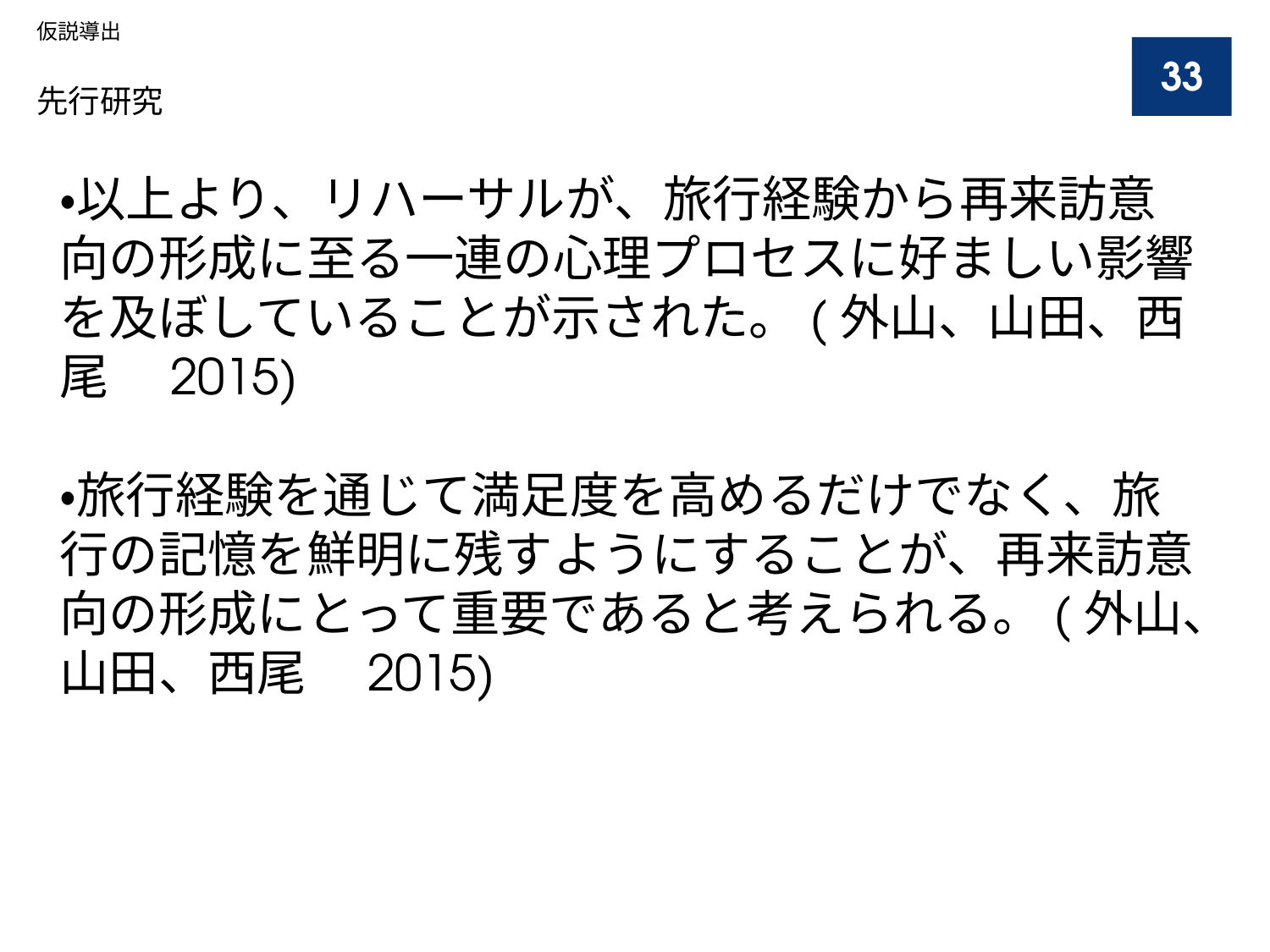

仮説導出
33
先行研究
・以上より、リハーサルが、旅行経験から再来訪意向の形成に至る一連の心理プロセスに好ましい影響を及ぼしていることが示された。(外山、山田、西尾　2015)

・旅行経験を通じて満足度を高めるだけでなく、旅行の記憶を鮮明に残すようにすることが、再来訪意向の形成にとって重要であると考えられる。(外山、山田、西尾　2015)